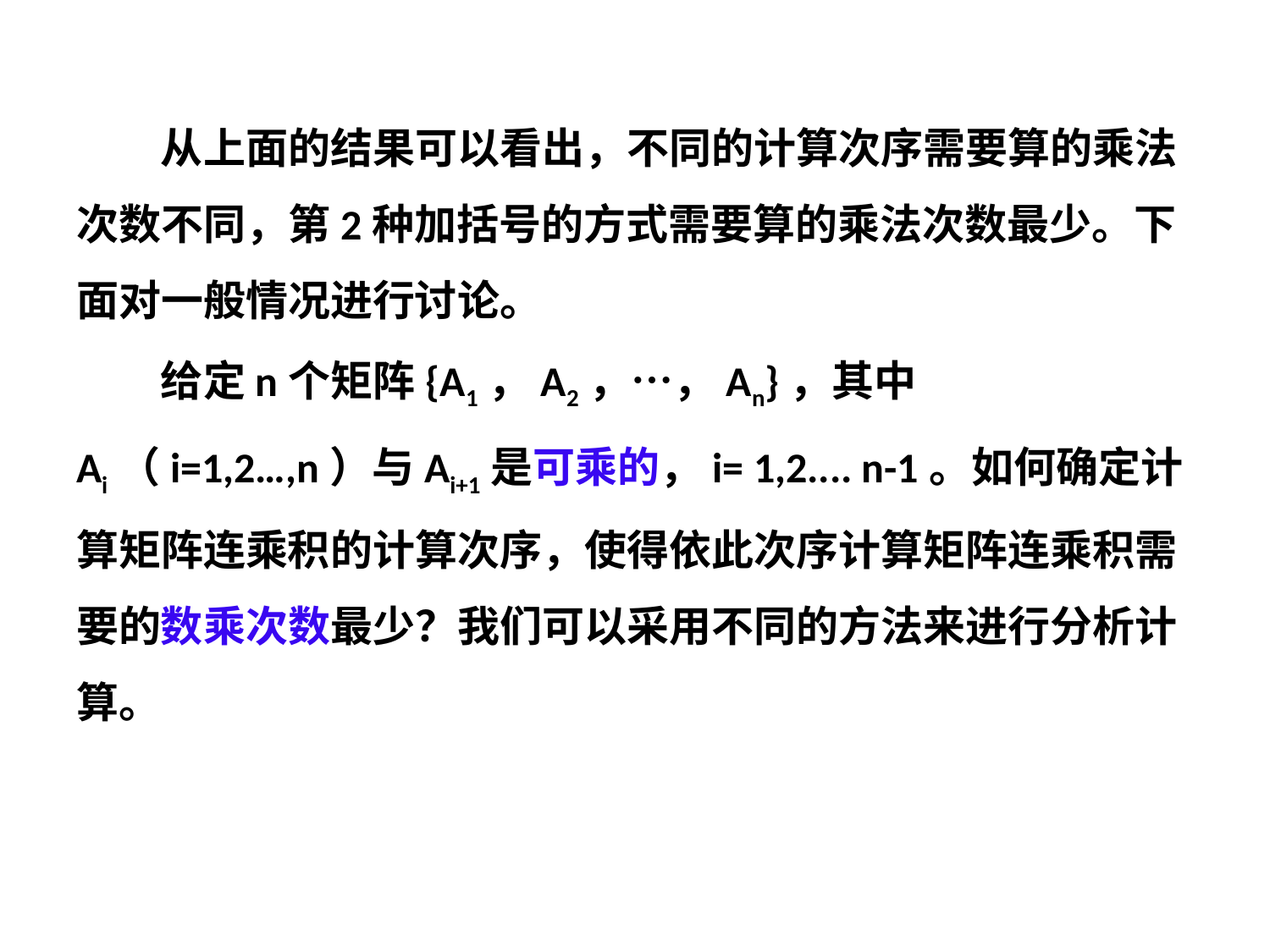

从上面的结果可以看出，不同的计算次序需要算的乘法次数不同，第2种加括号的方式需要算的乘法次数最少。下面对一般情况进行讨论。
给定n个矩阵{A1，A2，…，An}，其中Ai（i=1,2…,n）与Ai+1是可乘的，i= 1,2.... n-1。如何确定计算矩阵连乘积的计算次序，使得依此次序计算矩阵连乘积需要的数乘次数最少？我们可以采用不同的方法来进行分析计算。